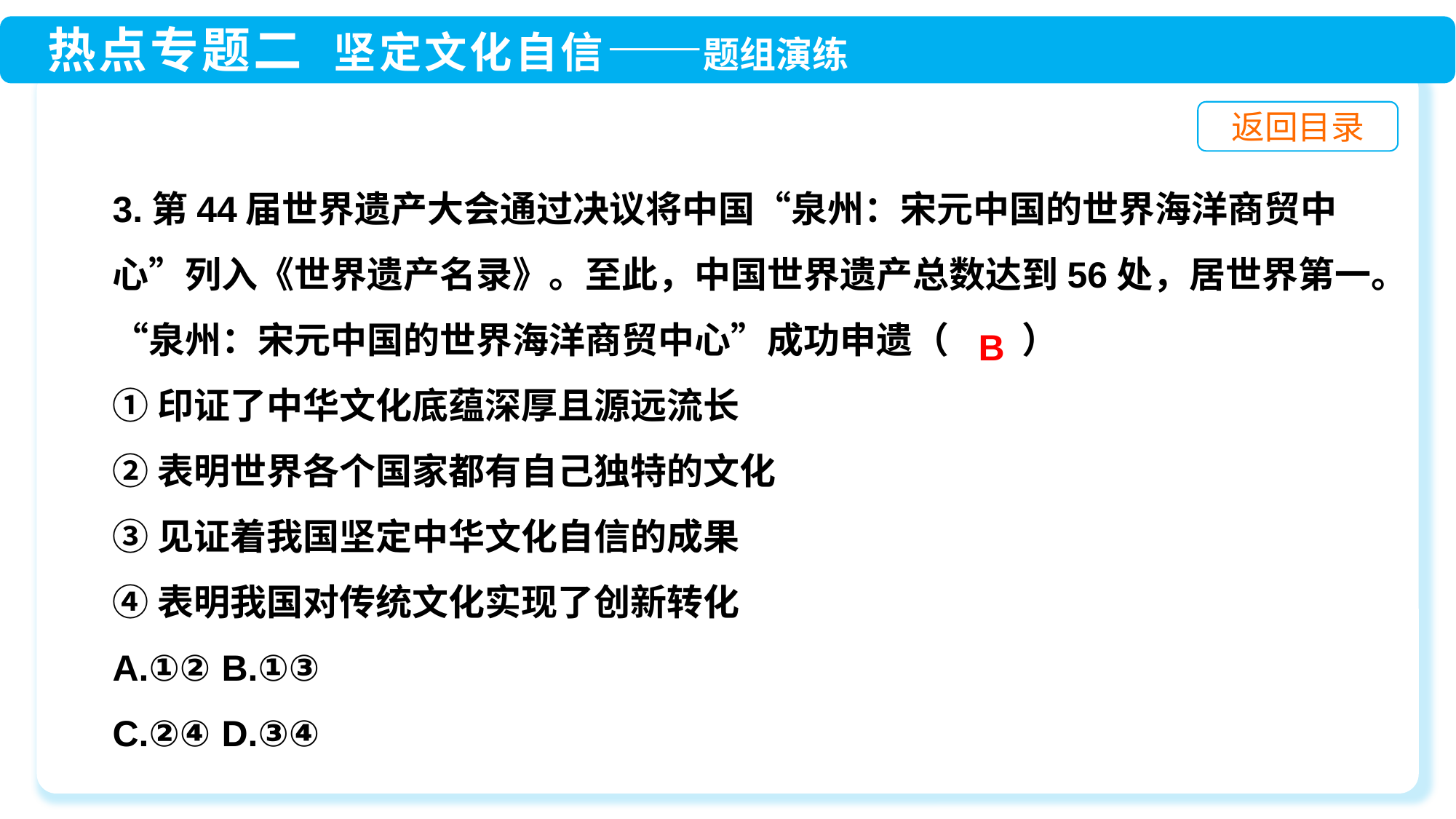

3.第44届世界遗产大会通过决议将中国“泉州：宋元中国的世界海洋商贸中心”列入《世界遗产名录》。至此，中国世界遗产总数达到56处，居世界第一。“泉州：宋元中国的世界海洋商贸中心”成功申遗（　　）
①印证了中华文化底蕴深厚且源远流长
②表明世界各个国家都有自己独特的文化
③见证着我国坚定中华文化自信的成果
④表明我国对传统文化实现了创新转化
A.①②	B.①③
C.②④	D.③④
B